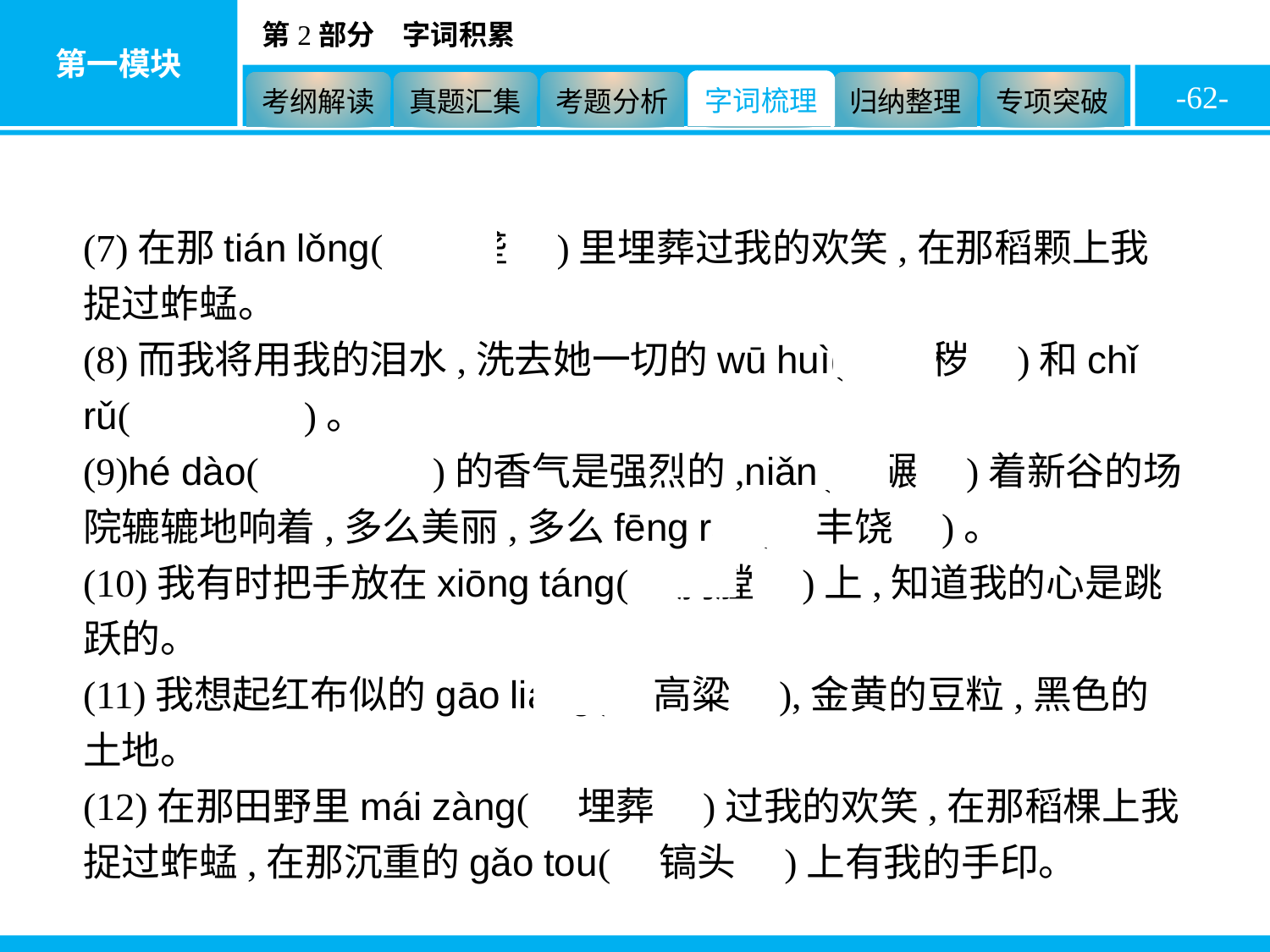

-62-
(7)在那tián lǒng(　田垄　)里埋葬过我的欢笑,在那稻颗上我捉过蚱蜢。
(8)而我将用我的泪水,洗去她一切的wū huì(　污秽　)和chǐ rǔ(　耻辱　)。
(9)hé dào(　禾稻　)的香气是强烈的,niǎn(　碾　)着新谷的场院辘辘地响着,多么美丽,多么fēng ráo(　丰饶　)。
(10)我有时把手放在xiōng táng(　胸膛　)上,知道我的心是跳跃的。
(11)我想起红布似的gāo liang(　高粱　),金黄的豆粒,黑色的土地。
(12)在那田野里mái zàng(　埋葬　)过我的欢笑,在那稻棵上我捉过蚱蜢,在那沉重的gǎo tou(　镐头　)上有我的手印。